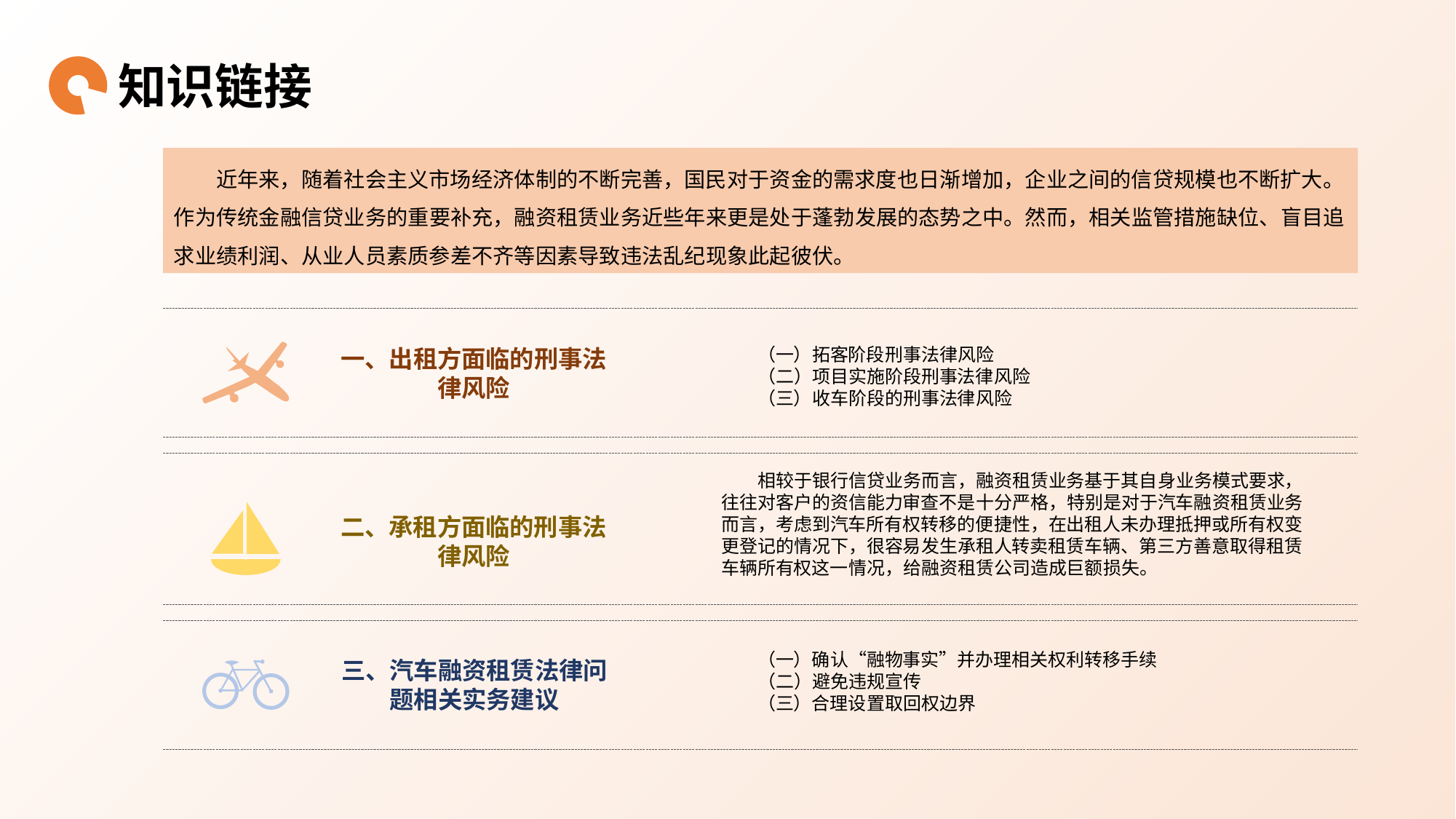

知识链接

近年来，随着社会主义市场经济体制的不断完善，国民对于资金的需求度也日渐增加，企业之间的信贷规模也不断扩大。作为传统金融信贷业务的重要补充，融资租赁业务近些年来更是处于蓬勃发展的态势之中。然而，相关监管措施缺位、盲目追求业绩利润、从业人员素质参差不齐等因素导致违法乱纪现象此起彼伏。
一、出租方面临的刑事法律风险
（一）拓客阶段刑事法律风险
（二）项目实施阶段刑事法律风险
（三）收车阶段的刑事法律风险

相较于银行信贷业务而言，融资租赁业务基于其自身业务模式要求，往往对客户的资信能力审查不是十分严格，特别是对于汽车融资租赁业务而言，考虑到汽车所有权转移的便捷性，在出租人未办理抵押或所有权变更登记的情况下，很容易发生承租人转卖租赁车辆、第三方善意取得租赁车辆所有权这一情况，给融资租赁公司造成巨额损失。

二、承租方面临的刑事法律风险
（一）确认“融物事实”并办理相关权利转移手续
（二）避免违规宣传
（三）合理设置取回权边界
三、汽车融资租赁法律问题相关实务建议